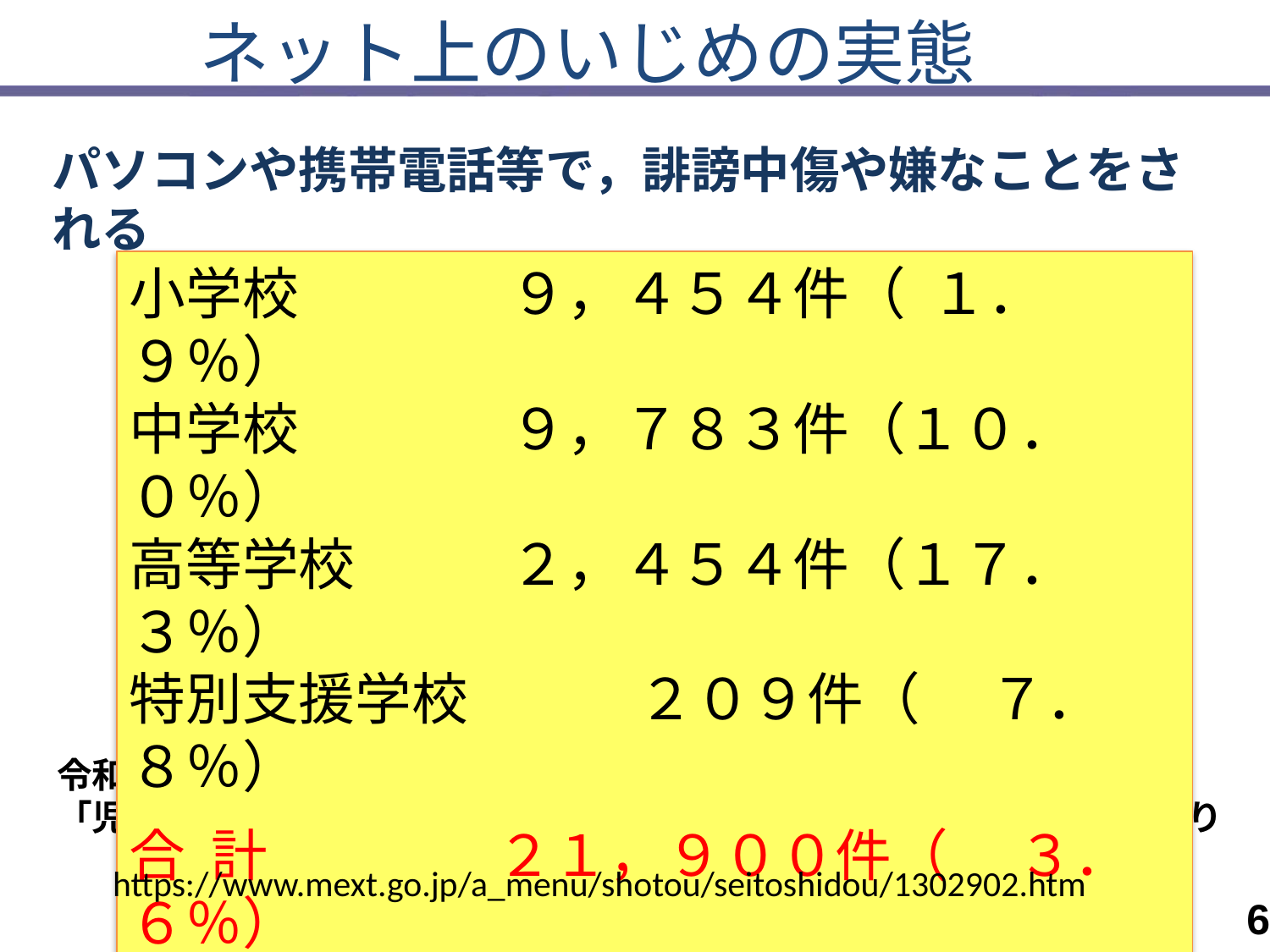

ネット上のいじめの実態
パソコンや携帯電話等で，誹謗中傷や嫌なことをされる
小学校		９，４５４件（  １．９％）
中学校		９，７８３件（１０．０％）
高等学校		２，４５４件（１７．３％）
特別支援学校　　　２０９件（　 ７．８％）

合  計	　　２１，９００件（　 ３．６％）

　　　（　　）内は認知件数全体に対する割合
令和３年度　文部科学省
「児童生徒の問題行動・不登校等生徒指導上の諸問題に関する調査」より
https://www.mext.go.jp/a_menu/shotou/seitoshidou/1302902.htm
6